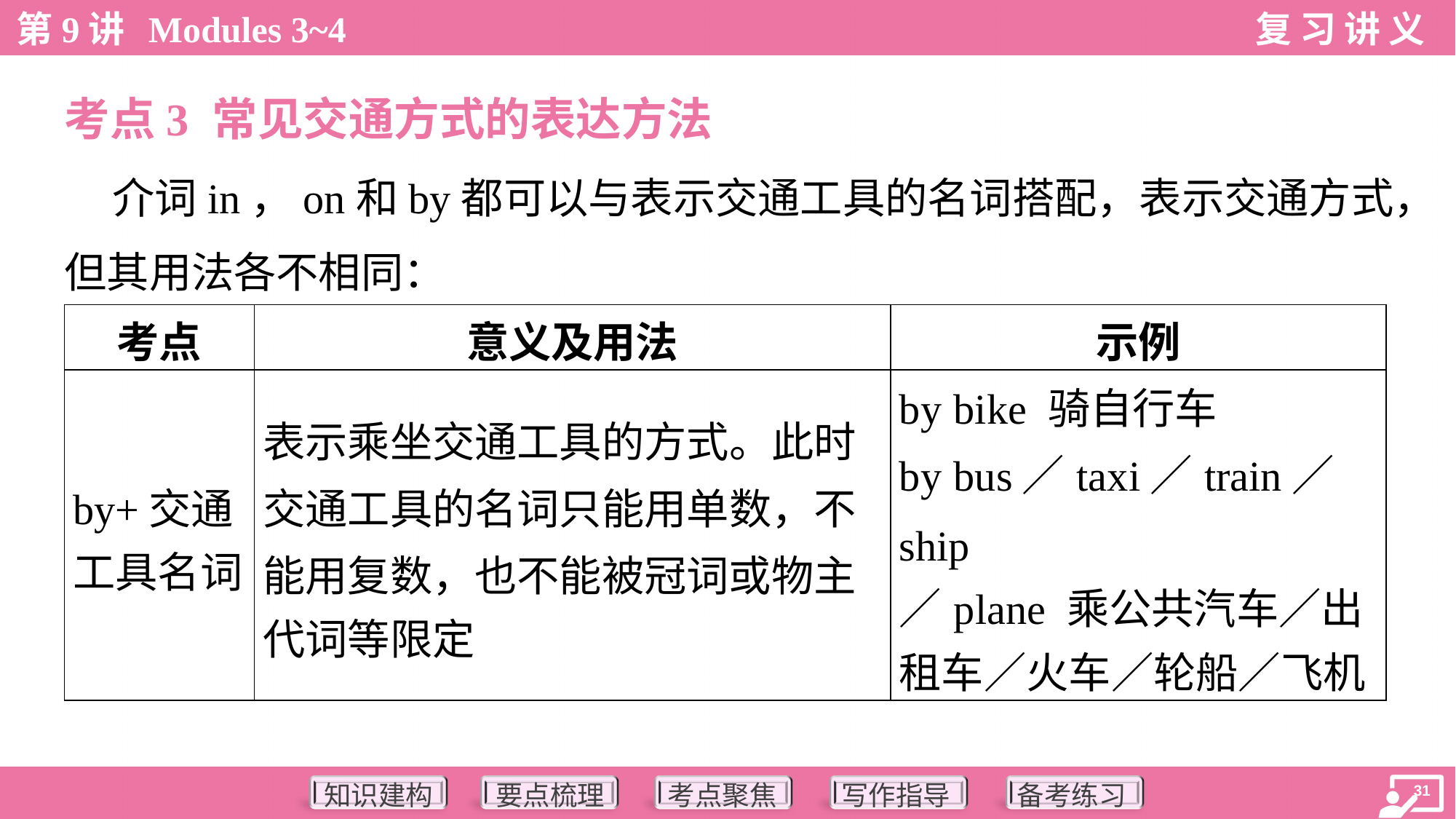

考点3 常见交通方式的表达方法
    介词in，on和by都可以与表示交通工具的名词搭配，表示交通方式，
但其用法各不相同：
| 考点 | 意义及用法 | 示例 |
| --- | --- | --- |
| by+交通 工具名词 | 表示乘坐交通工具的方式。此时 交通工具的名词只能用单数，不 能用复数，也不能被冠词或物主 代词等限定 | by bike 骑自行车 by bus／taxi／train／ship ／plane 乘公共汽车／出 租车／火车／轮船／飞机 |